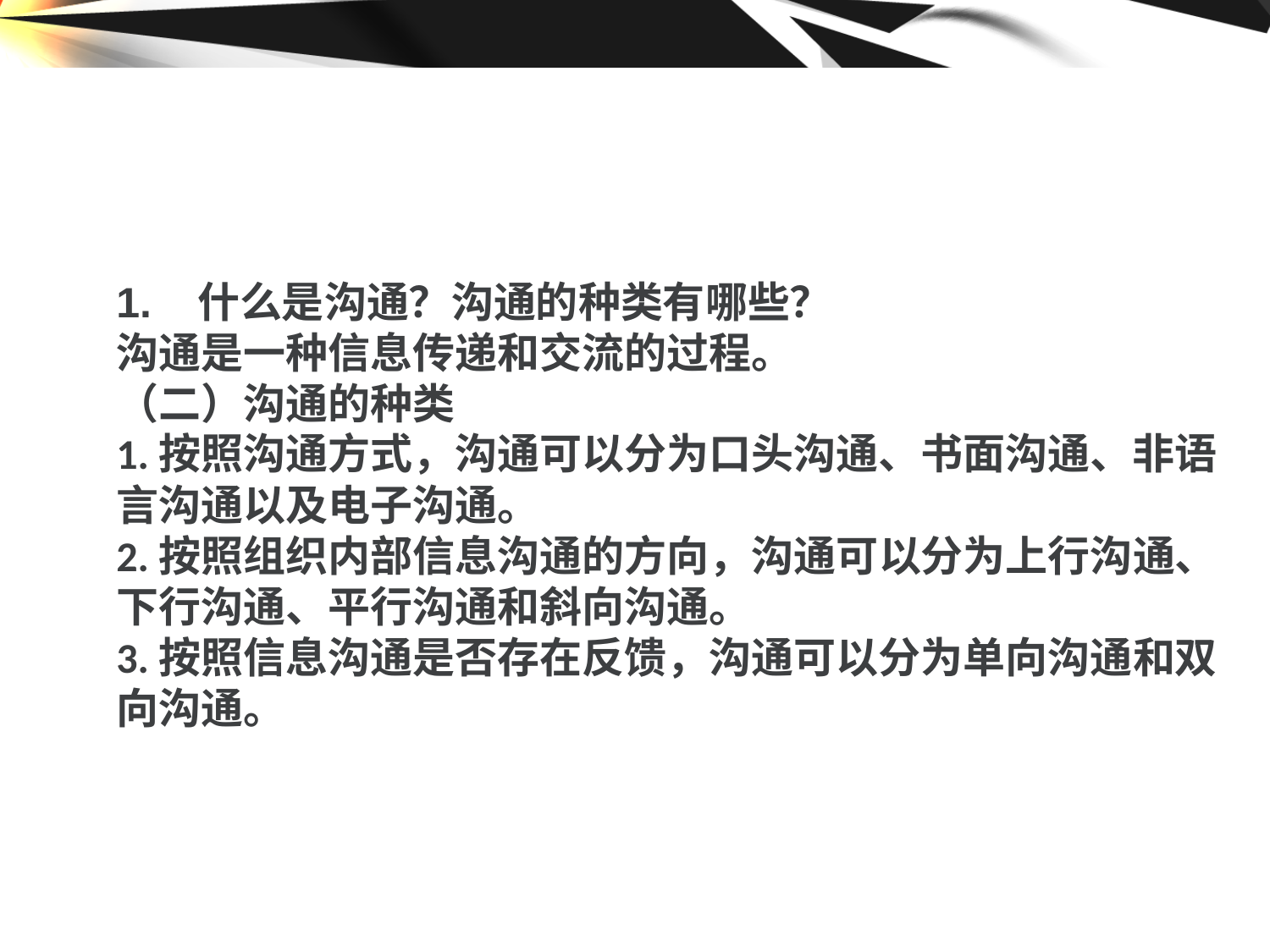

1.   什么是沟通？沟通的种类有哪些？
沟通是一种信息传递和交流的过程。
（二）沟通的种类
1.按照沟通方式，沟通可以分为口头沟通、书面沟通、非语言沟通以及电子沟通。
2.按照组织内部信息沟通的方向，沟通可以分为上行沟通、下行沟通、平行沟通和斜向沟通。
3.按照信息沟通是否存在反馈，沟通可以分为单向沟通和双向沟通。